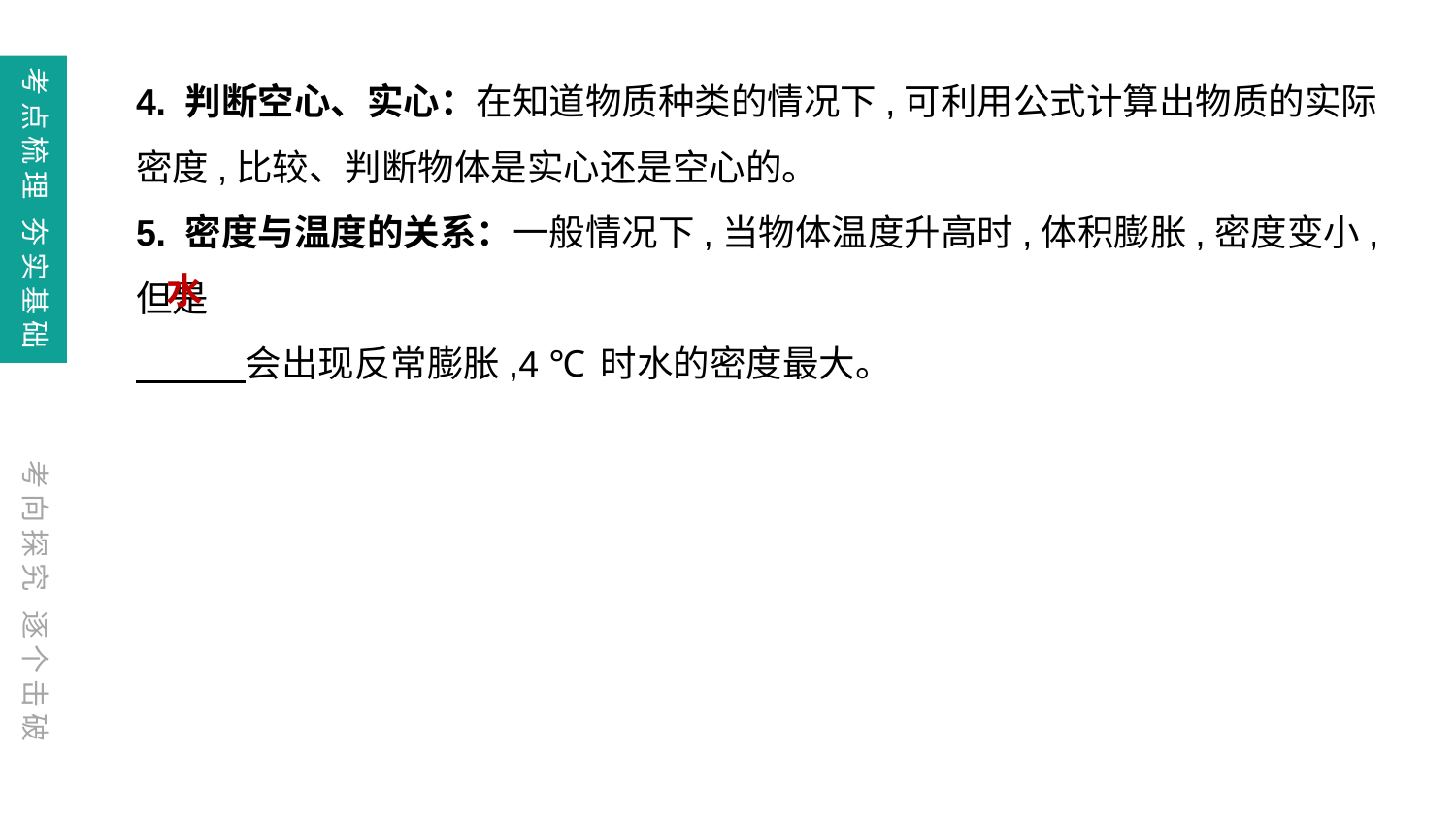

4. 判断空心、实心：在知道物质种类的情况下,可利用公式计算出物质的实际密度,比较、判断物体是实心还是空心的。
5. 密度与温度的关系：一般情况下,当物体温度升高时,体积膨胀,密度变小,但是
　　　会出现反常膨胀,4 ℃时水的密度最大。

考点梳理 夯实基础
水
考向探究 逐个击破